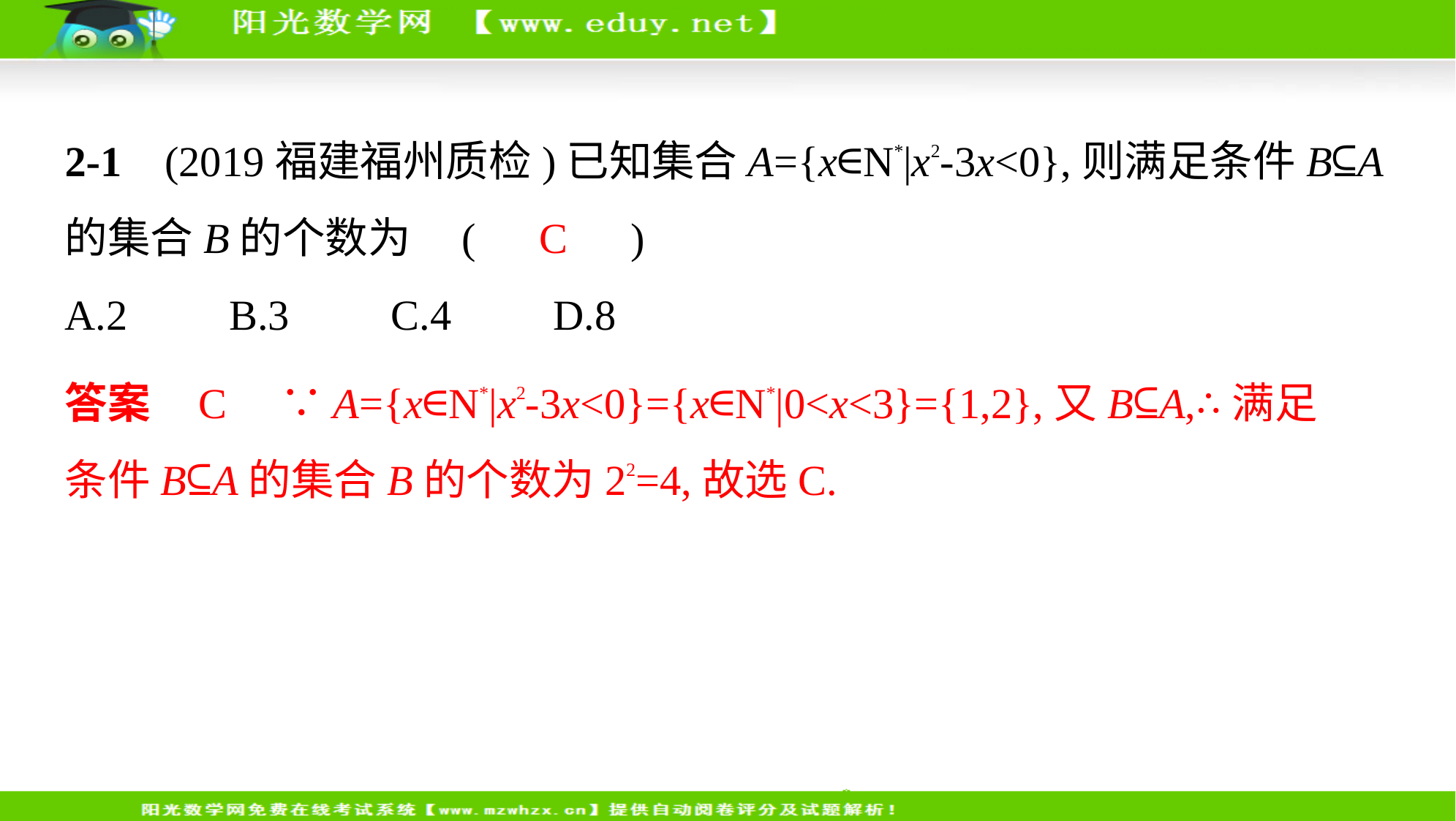

2-1    (2019福建福州质检)已知集合A={x∈N*|x2-3x<0},则满足条件B⊆A
的集合B的个数为 (　C　)
A.2　    B.3　    C.4　    D.8

答案    C　∵A={x∈N*|x2-3x<0}={x∈N*|0<x<3}={1,2},又B⊆A,∴满足
条件B⊆A的集合B的个数为22=4,故选C.